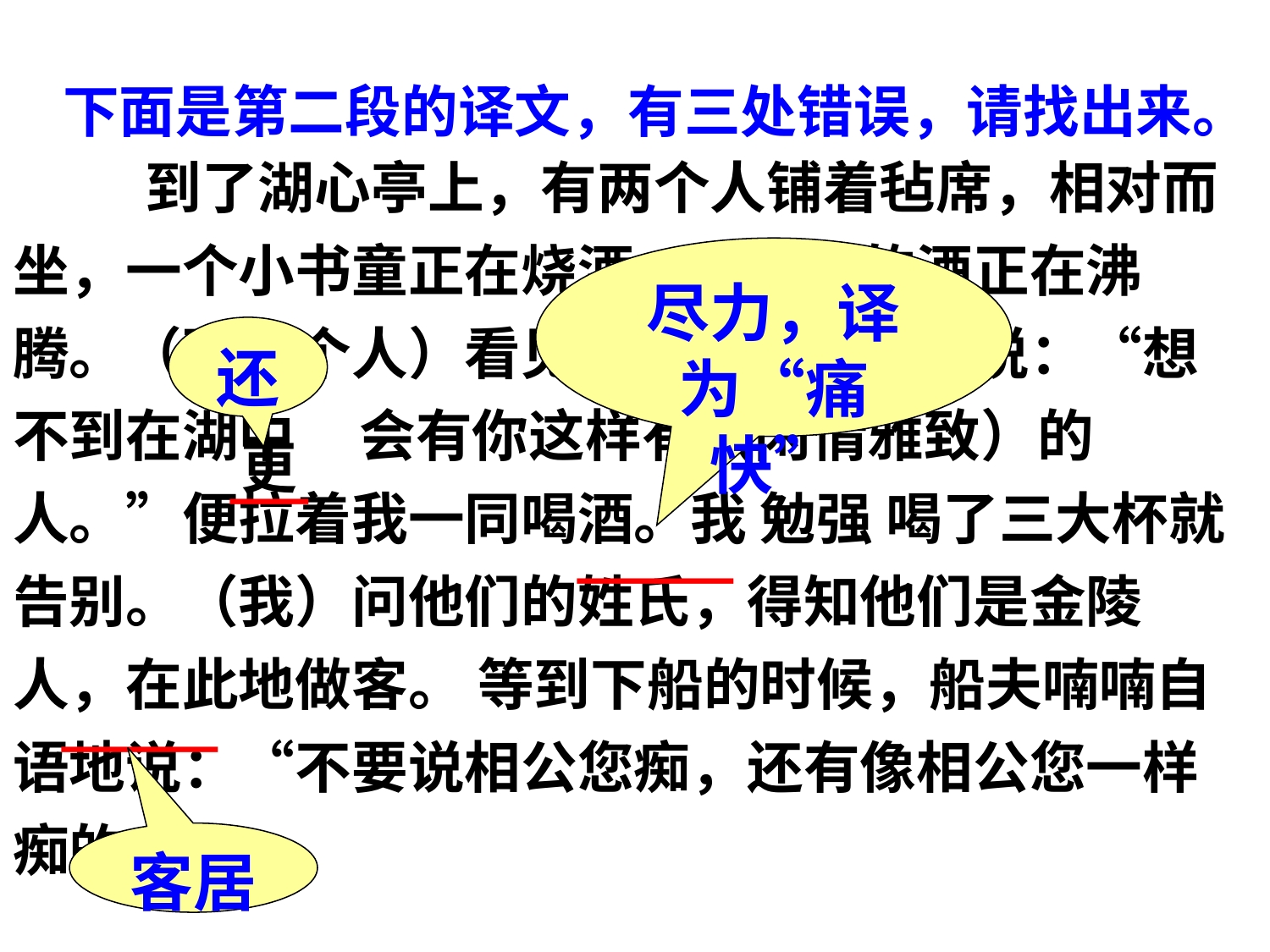

下面是第二段的译文，有三处错误，请找出来。
      到了湖心亭上，有两个人铺着毡席，相对而坐，一个小书童正在烧酒，酒炉中的酒正在沸腾。（那两个人）看见我，十分惊喜地说：“想不到在湖中     会有你这样有（闲情雅致）的人。”便拉着我一同喝酒。我 勉强 喝了三大杯就告别。（我）问他们的姓氏，得知他们是金陵人，在此地做客。 等到下船的时候，船夫喃喃自语地说：“不要说相公您痴，还有像相公您一样痴的人!”
尽力，译为“痛快”
还
更
—
——
——
客居